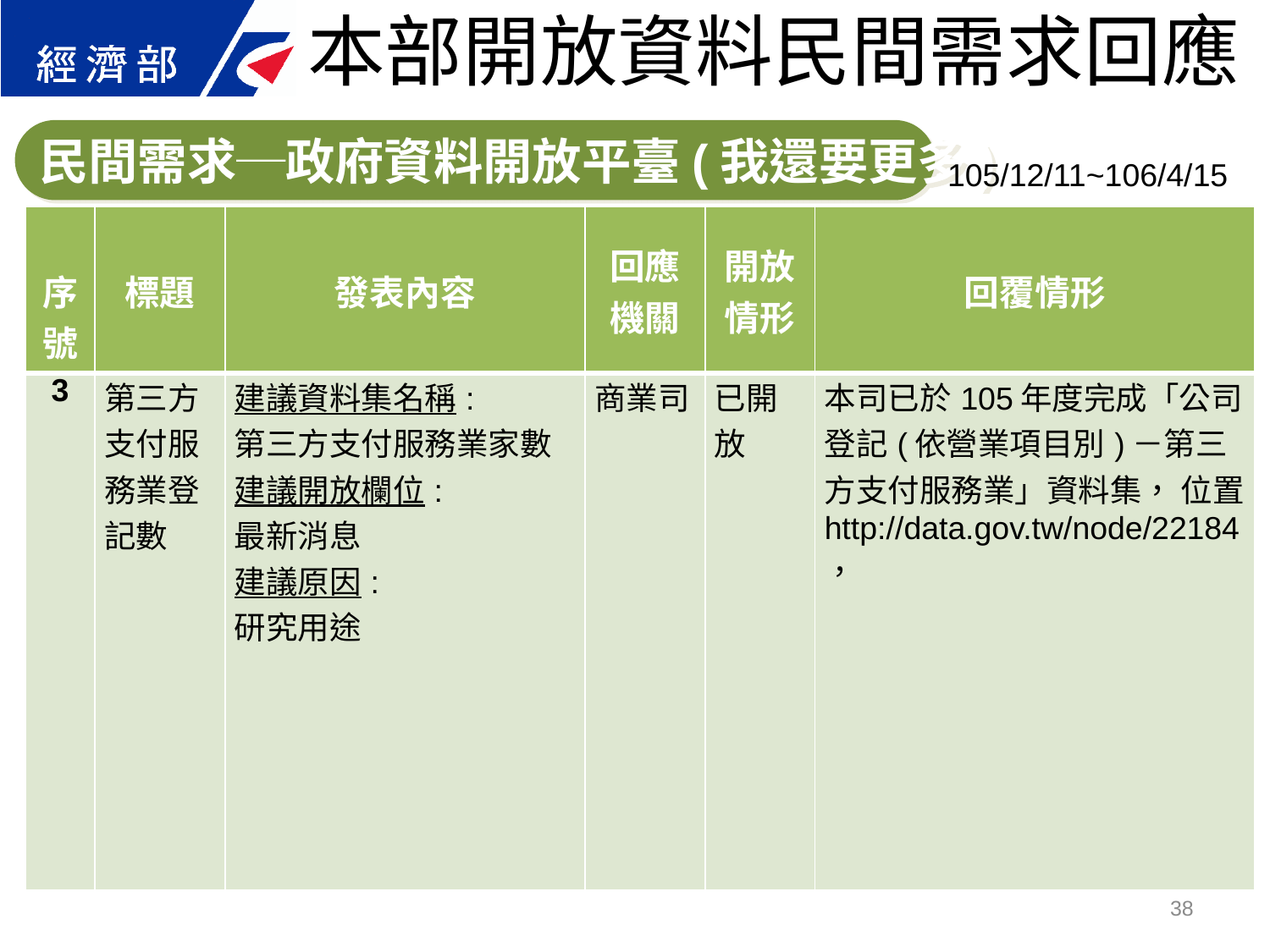

本部開放資料民間需求回應
民間需求─政府資料開放平臺(我還要更多)
105/12/11~106/4/15
| 序號 | 標題 | 發表內容 | 回應 機關 | 開放 情形 | 回覆情形 |
| --- | --- | --- | --- | --- | --- |
| 3 | 第三方支付服務業登記數 | 建議資料集名稱: 第三方支付服務業家數 建議開放欄位: 最新消息 建議原因: 研究用途 | 商業司 | 已開放 | 本司已於105年度完成「公司登記(依營業項目別)－第三方支付服務業」資料集， 位置 http://data.gov.tw/node/22184 ， |
38